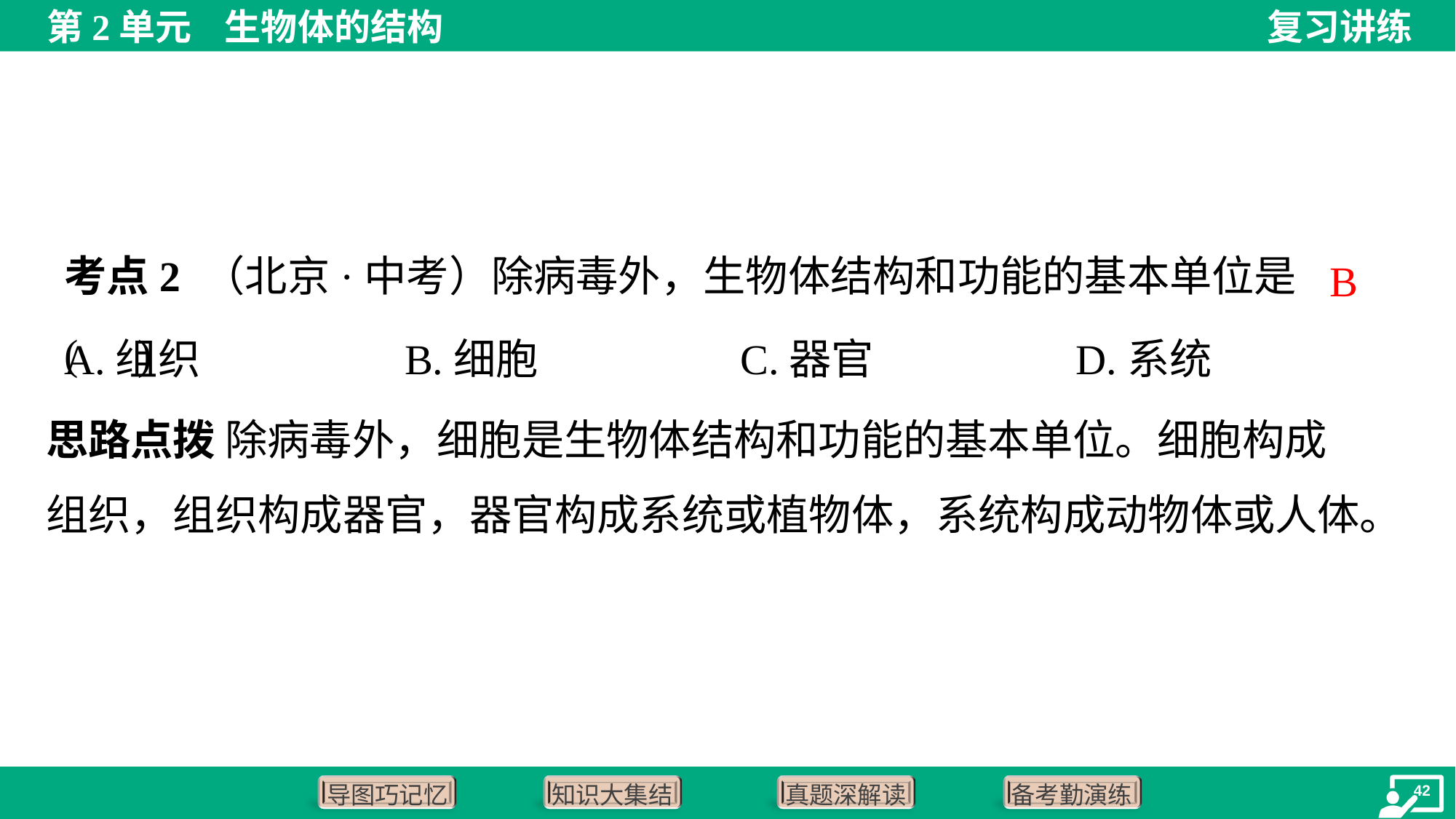

考点2 （北京·中考）除病毒外，生物体结构和功能的基本单位是(     )
B
A.组织	B.细胞	C.器官	D.系统
思路点拨 除病毒外，细胞是生物体结构和功能的基本单位。细胞构成
组织，组织构成器官，器官构成系统或植物体，系统构成动物体或人体。